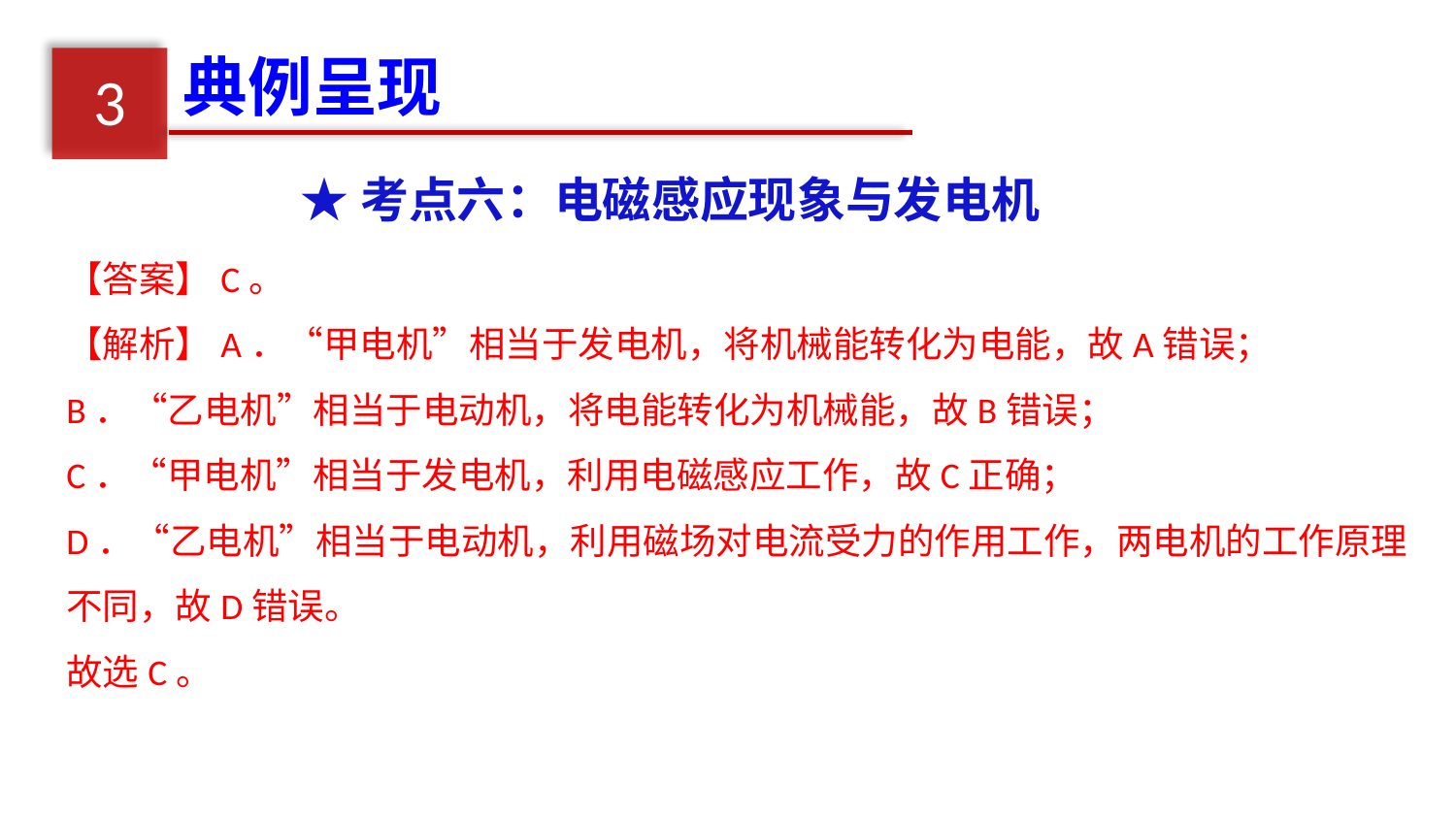

典例呈现

3
★考点六：电磁感应现象与发电机
【答案】C。
【解析】A．“甲电机”相当于发电机，将机械能转化为电能，故A错误；
B．“乙电机”相当于电动机，将电能转化为机械能，故B错误；
C．“甲电机”相当于发电机，利用电磁感应工作，故C正确；
D．“乙电机”相当于电动机，利用磁场对电流受力的作用工作，两电机的工作原理不同，故D错误。
故选C。